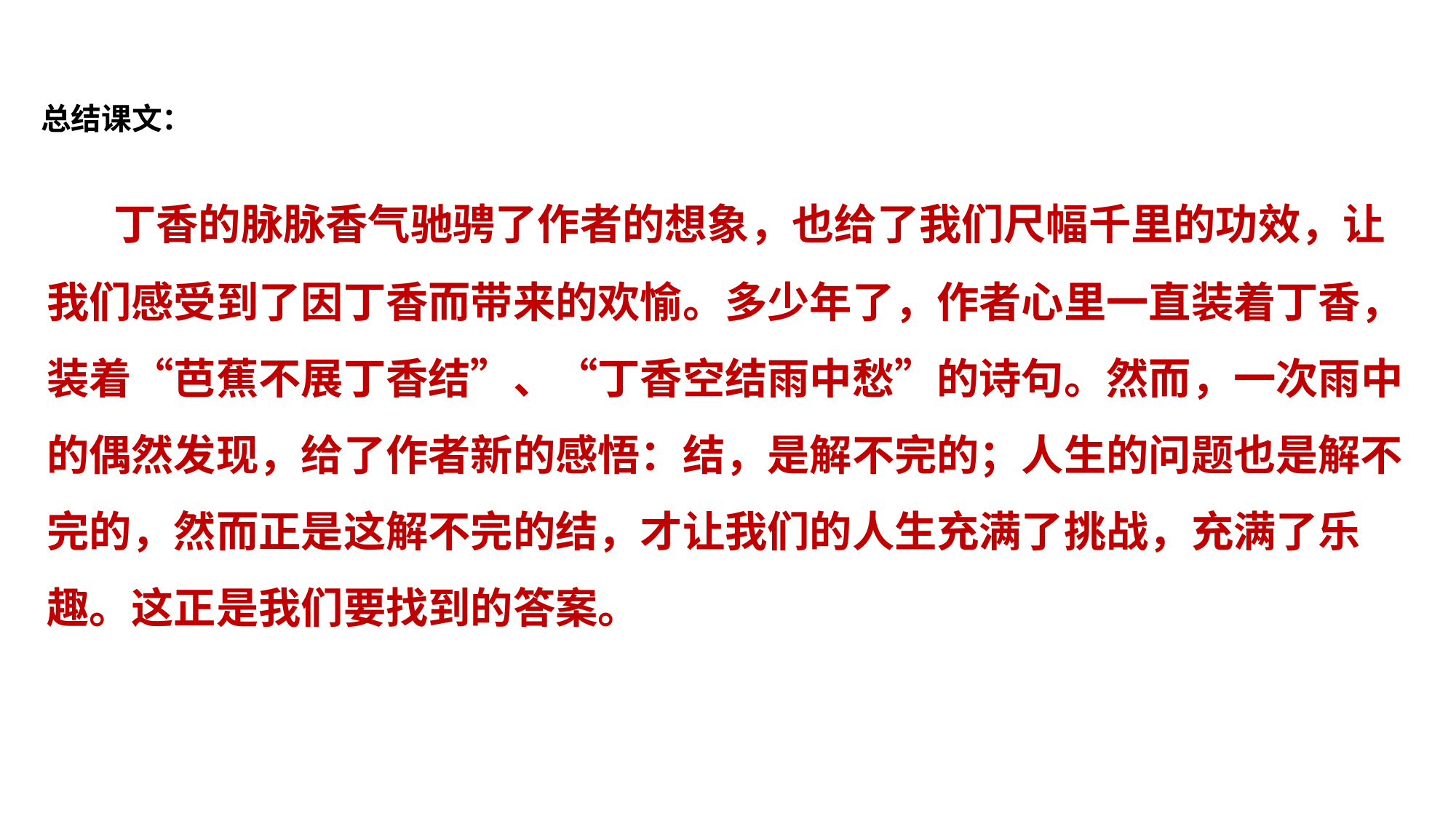

总结课文：
     丁香的脉脉香气驰骋了作者的想象，也给了我们尺幅千里的功效，让我们感受到了因丁香而带来的欢愉。多少年了，作者心里一直装着丁香，装着“芭蕉不展丁香结”、“丁香空结雨中愁”的诗句。然而，一次雨中的偶然发现，给了作者新的感悟：结，是解不完的；人生的问题也是解不完的，然而正是这解不完的结，才让我们的人生充满了挑战，充满了乐趣。这正是我们要找到的答案。